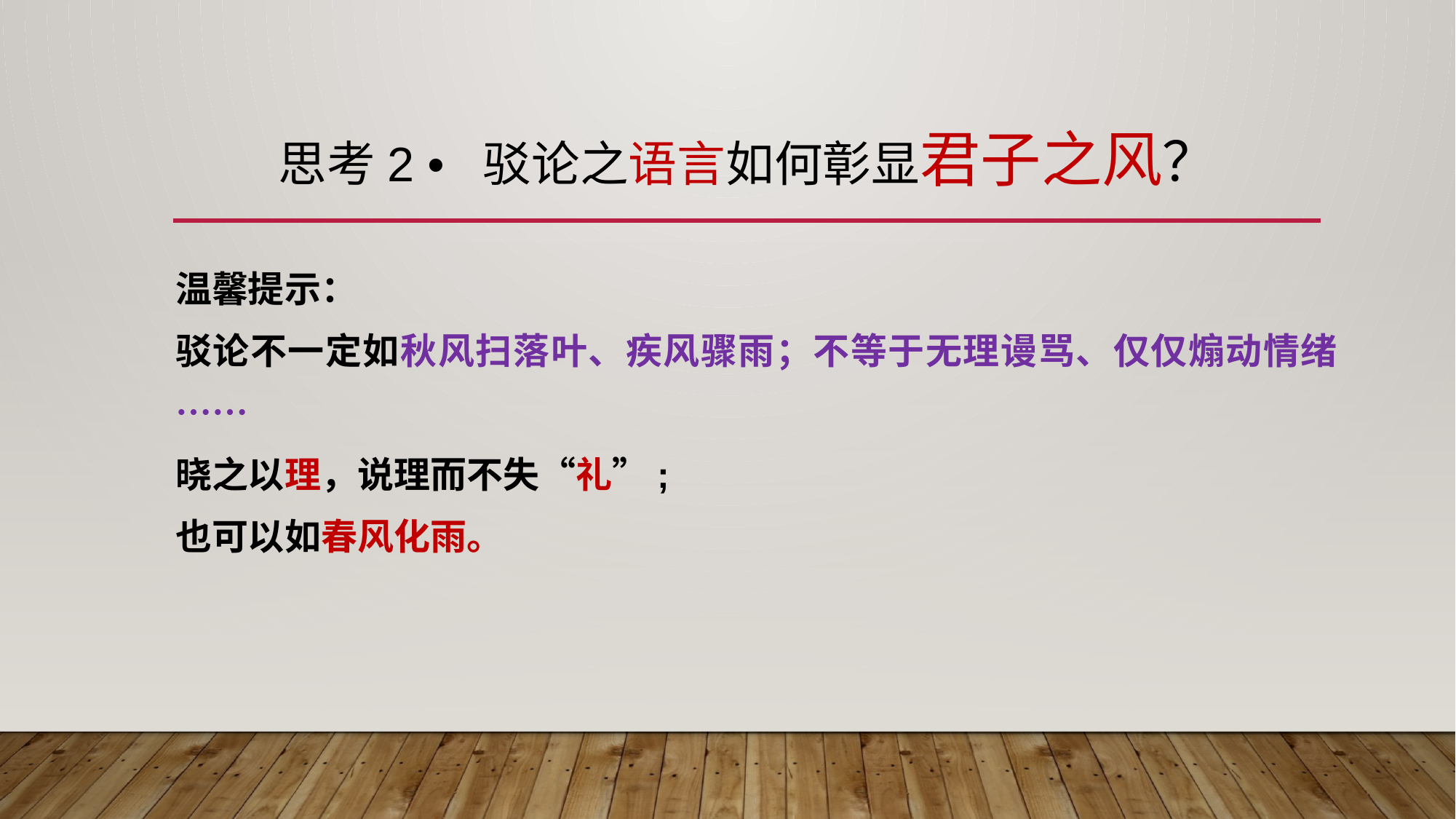

# 思考2 •  驳论之语言如何彰显君子之风？
温馨提示：
驳论不一定如秋风扫落叶、疾风骤雨；不等于无理谩骂、仅仅煽动情绪……
晓之以理，说理而不失“礼”;
也可以如春风化雨。